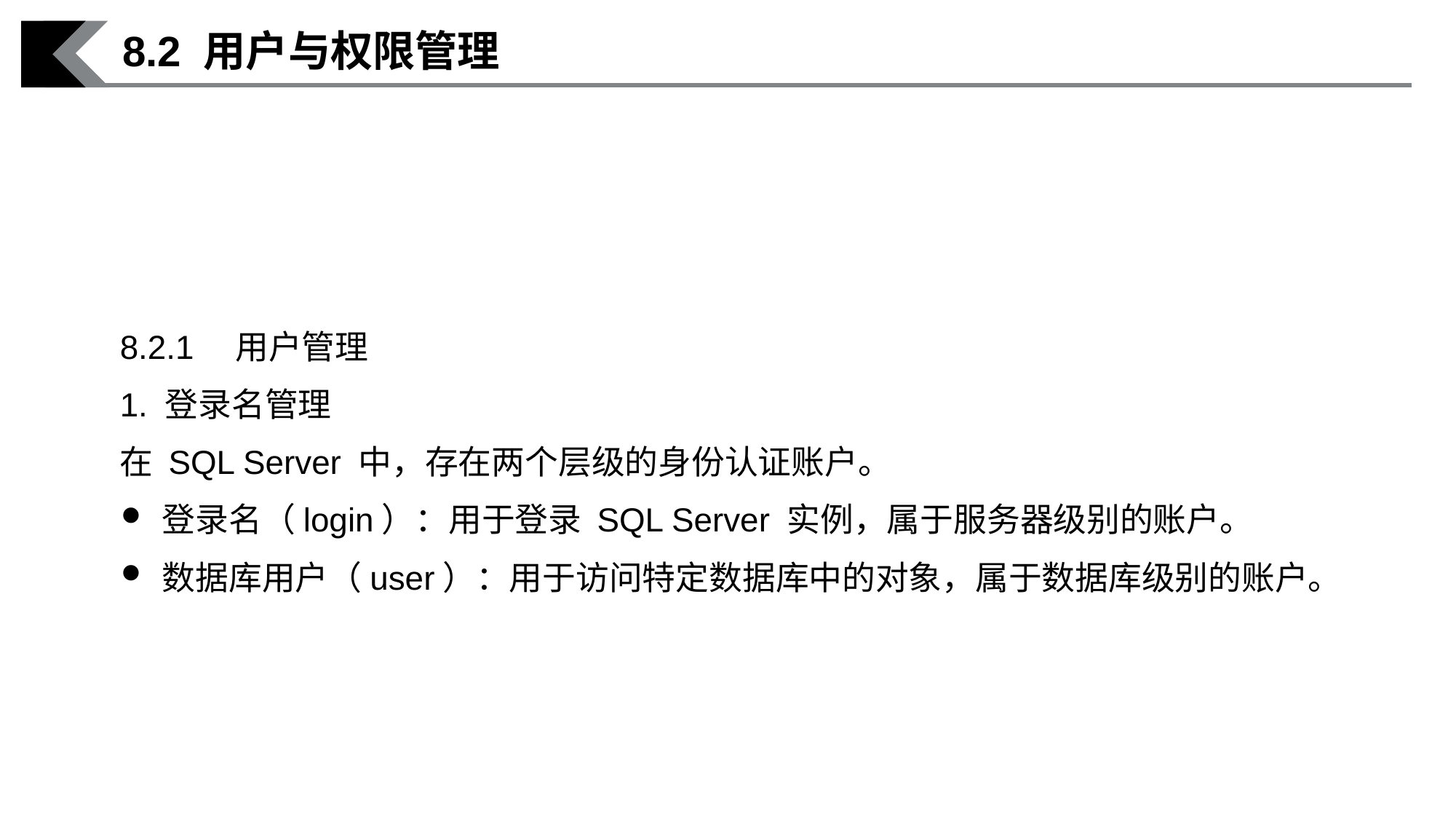

8.2 用户与权限管理
8.2.1　用户管理
1. 登录名管理
在 SQL Server 中，存在两个层级的身份认证账户。
登录名（login）：用于登录 SQL Server 实例，属于服务器级别的账户。
数据库用户（user）：用于访问特定数据库中的对象，属于数据库级别的账户。